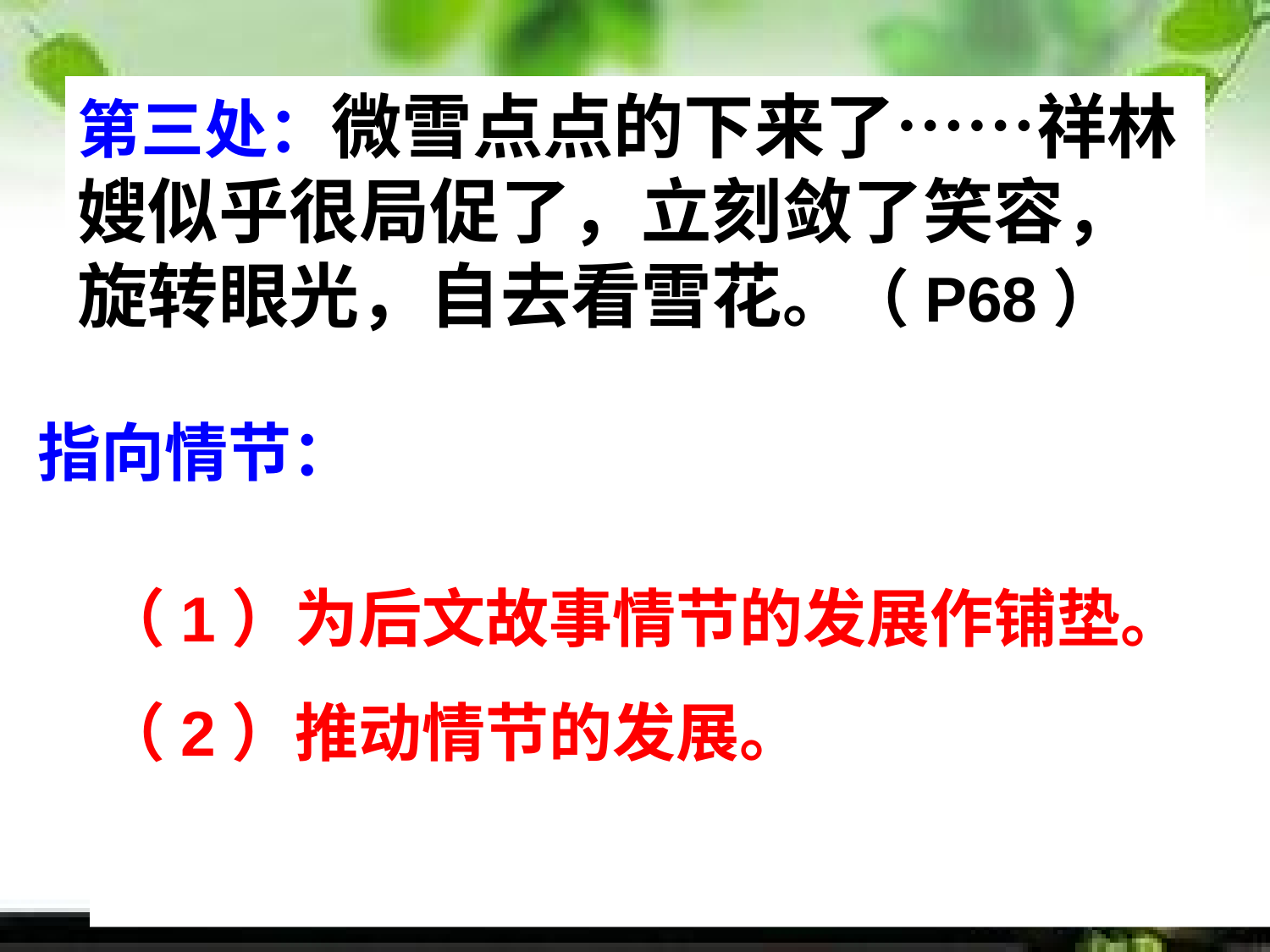

第三处：微雪点点的下来了……祥林嫂似乎很局促了，立刻敛了笑容，旋转眼光，自去看雪花。（P68）
指向情节：

（1）为后文故事情节的发展作铺垫。
（2）推动情节的发展。